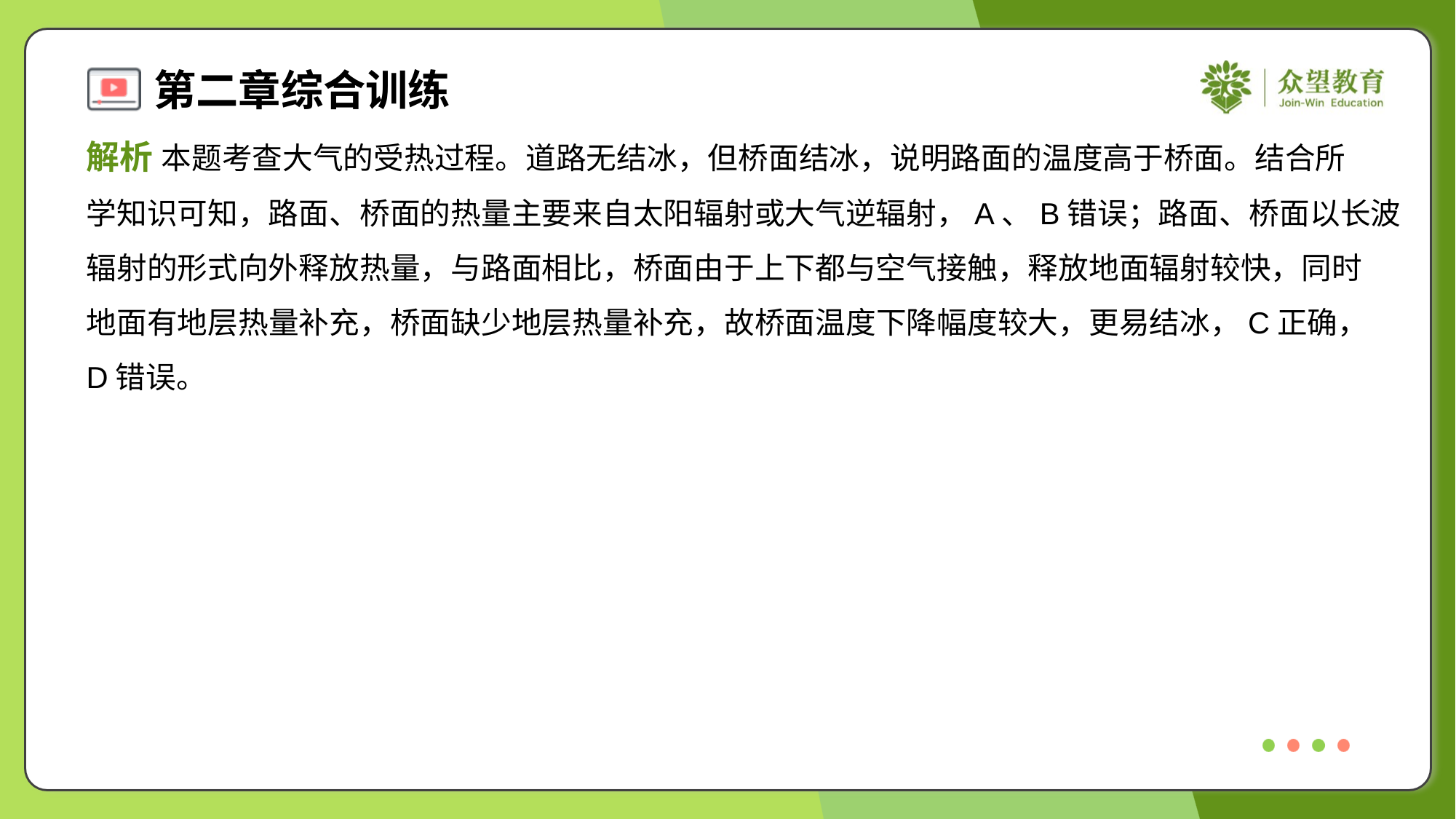

解析 本题考查大气的受热过程。道路无结冰，但桥面结冰，说明路面的温度高于桥面。结合所
学知识可知，路面、桥面的热量主要来自太阳辐射或大气逆辐射，A、B错误；路面、桥面以长波
辐射的形式向外释放热量，与路面相比，桥面由于上下都与空气接触，释放地面辐射较快，同时
地面有地层热量补充，桥面缺少地层热量补充，故桥面温度下降幅度较大，更易结冰，C正确，
D错误。